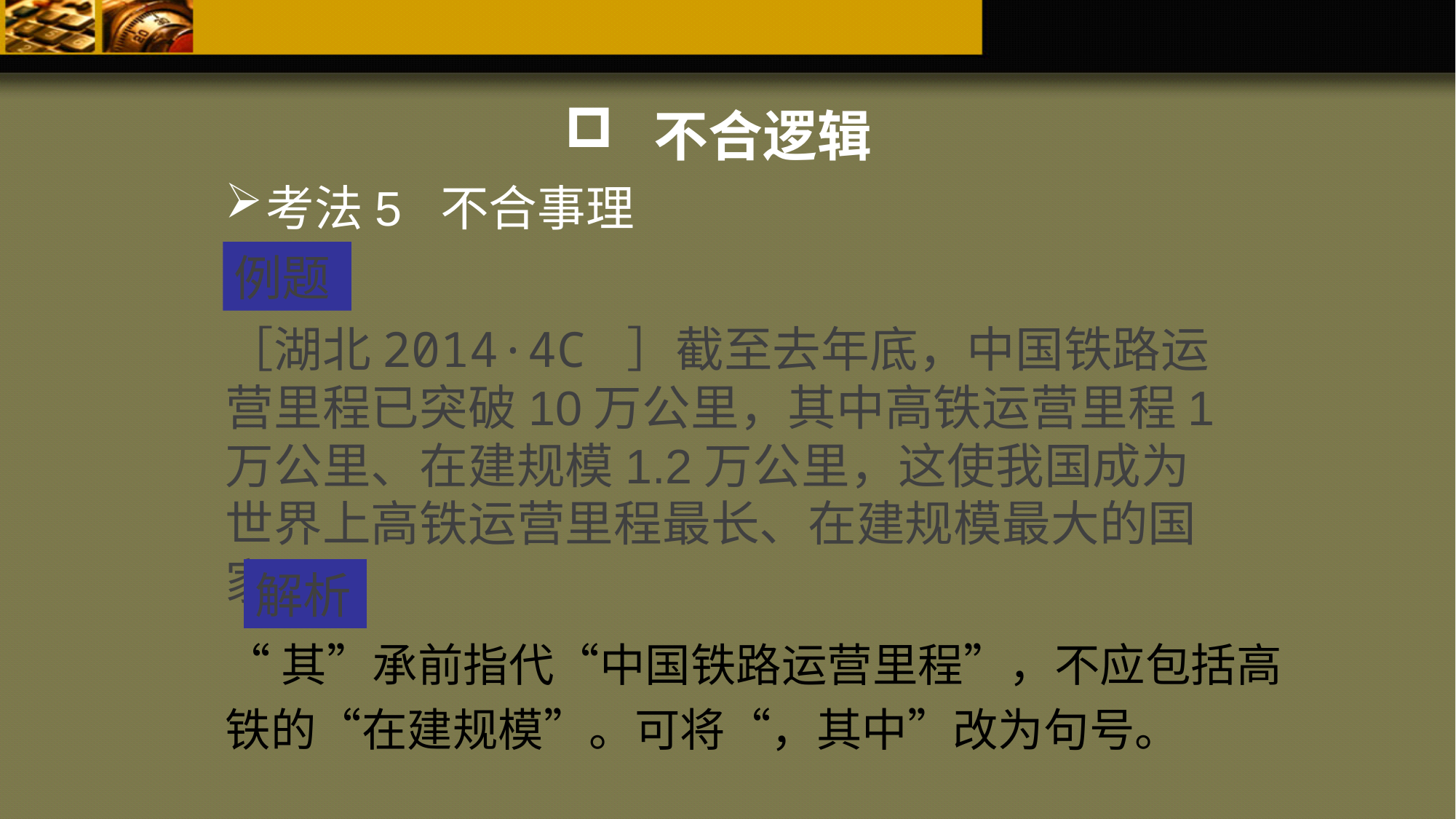

不合逻辑
考法5  不合事理
例题
［湖北2014·4C ］截至去年底，中国铁路运营里程已突破10万公里，其中高铁运营里程1万公里、在建规模1.2万公里，这使我国成为世界上高铁运营里程最长、在建规模最大的国家。
解析
“其”承前指代“中国铁路运营里程”，不应包括高铁的“在建规模”。可将“，其中”改为句号。